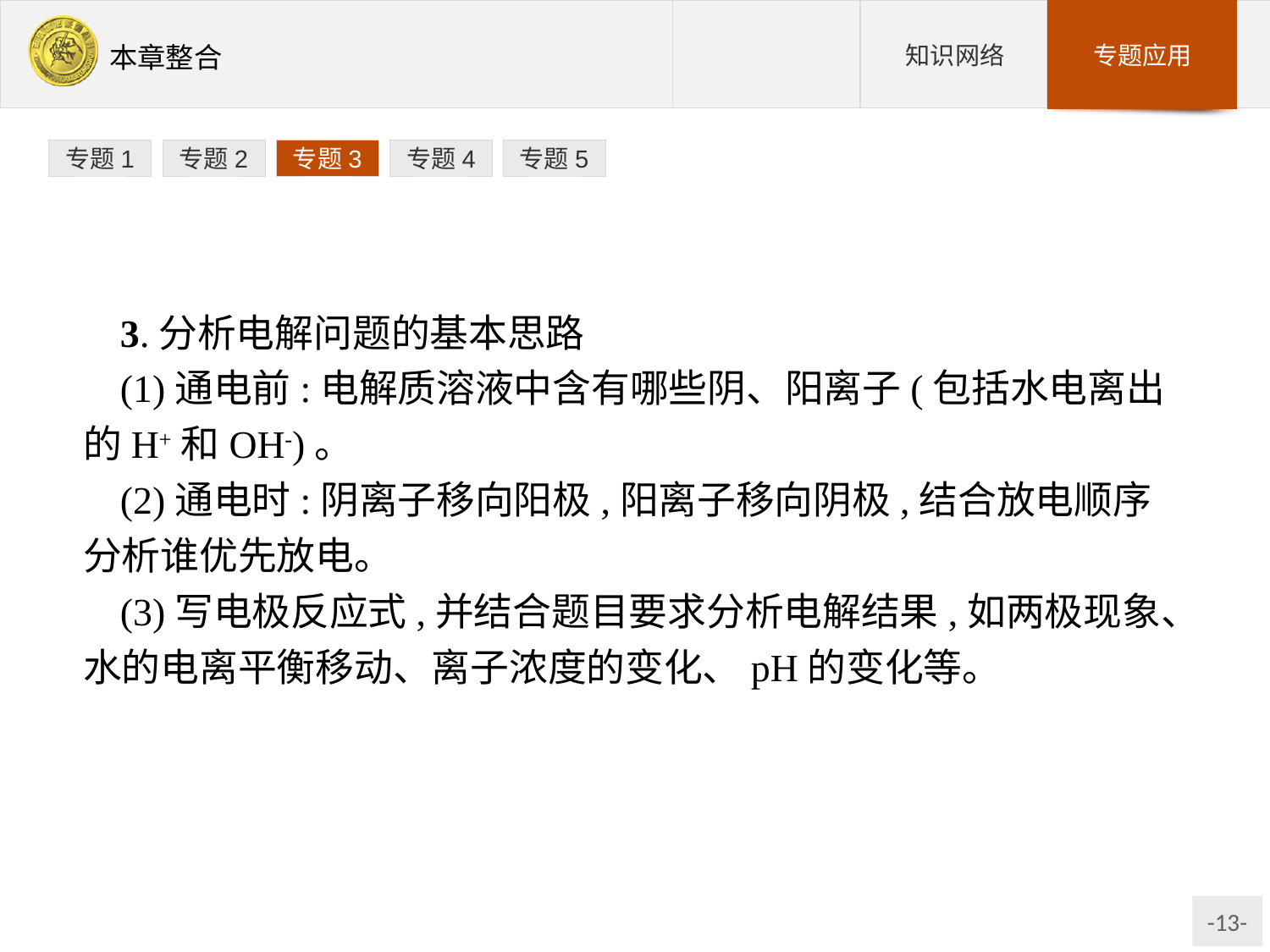

专题1
专题2
专题3
专题4
专题5
3.分析电解问题的基本思路
(1)通电前:电解质溶液中含有哪些阴、阳离子(包括水电离出的H+和OH-)。
(2)通电时:阴离子移向阳极,阳离子移向阴极,结合放电顺序分析谁优先放电。
(3)写电极反应式,并结合题目要求分析电解结果,如两极现象、水的电离平衡移动、离子浓度的变化、pH的变化等。